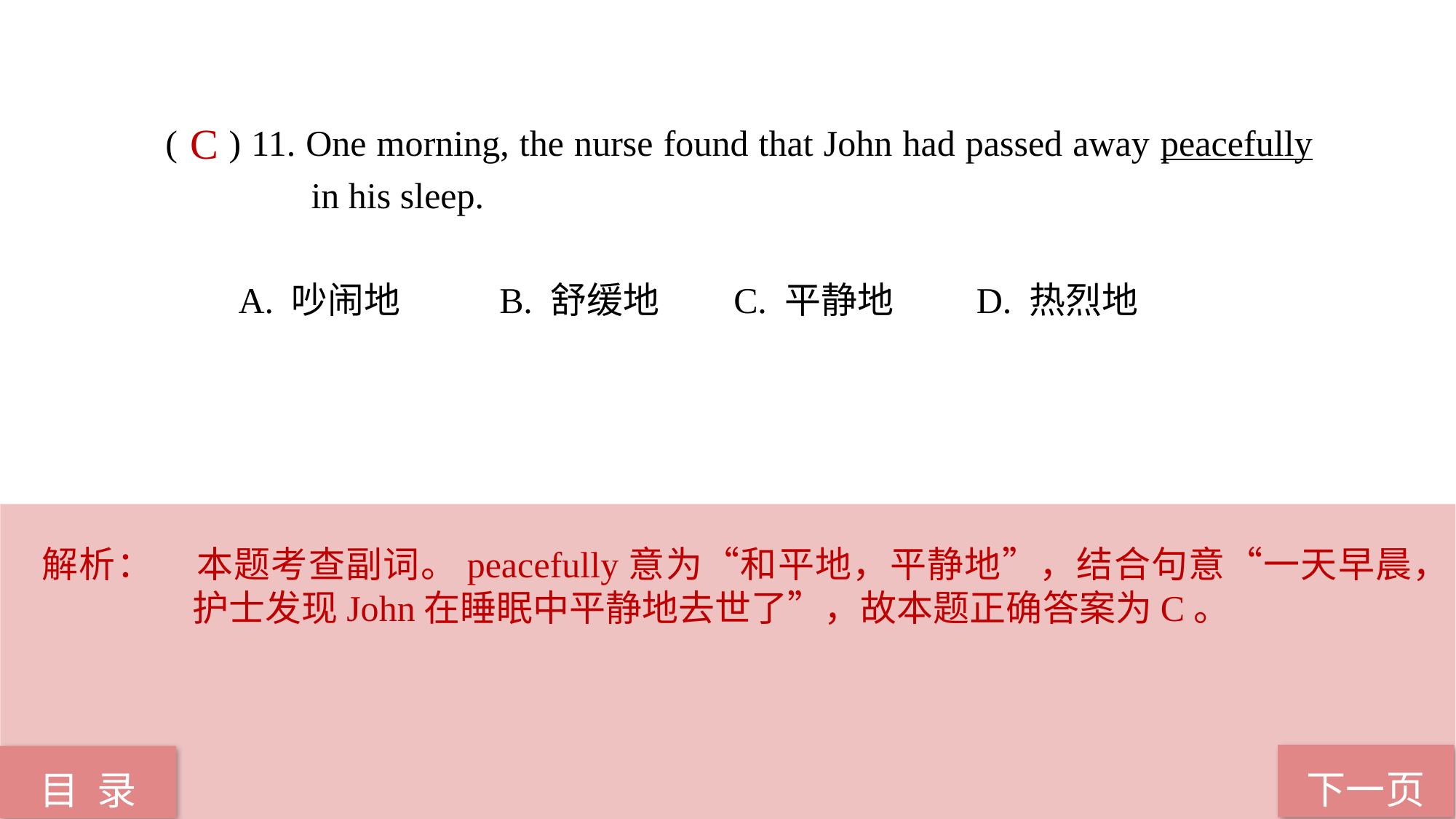

(     ) 11. One morning, the nurse found that John had passed away peacefully 	    in his sleep.

        A. 吵闹地           B. 舒缓地        C. 平静地         D. 热烈地
C
解析：	本题考查副词。peacefully意为“和平地，平静地”，结合句意“一天早晨，护士发现John在睡眠中平静地去世了”，故本题正确答案为C。